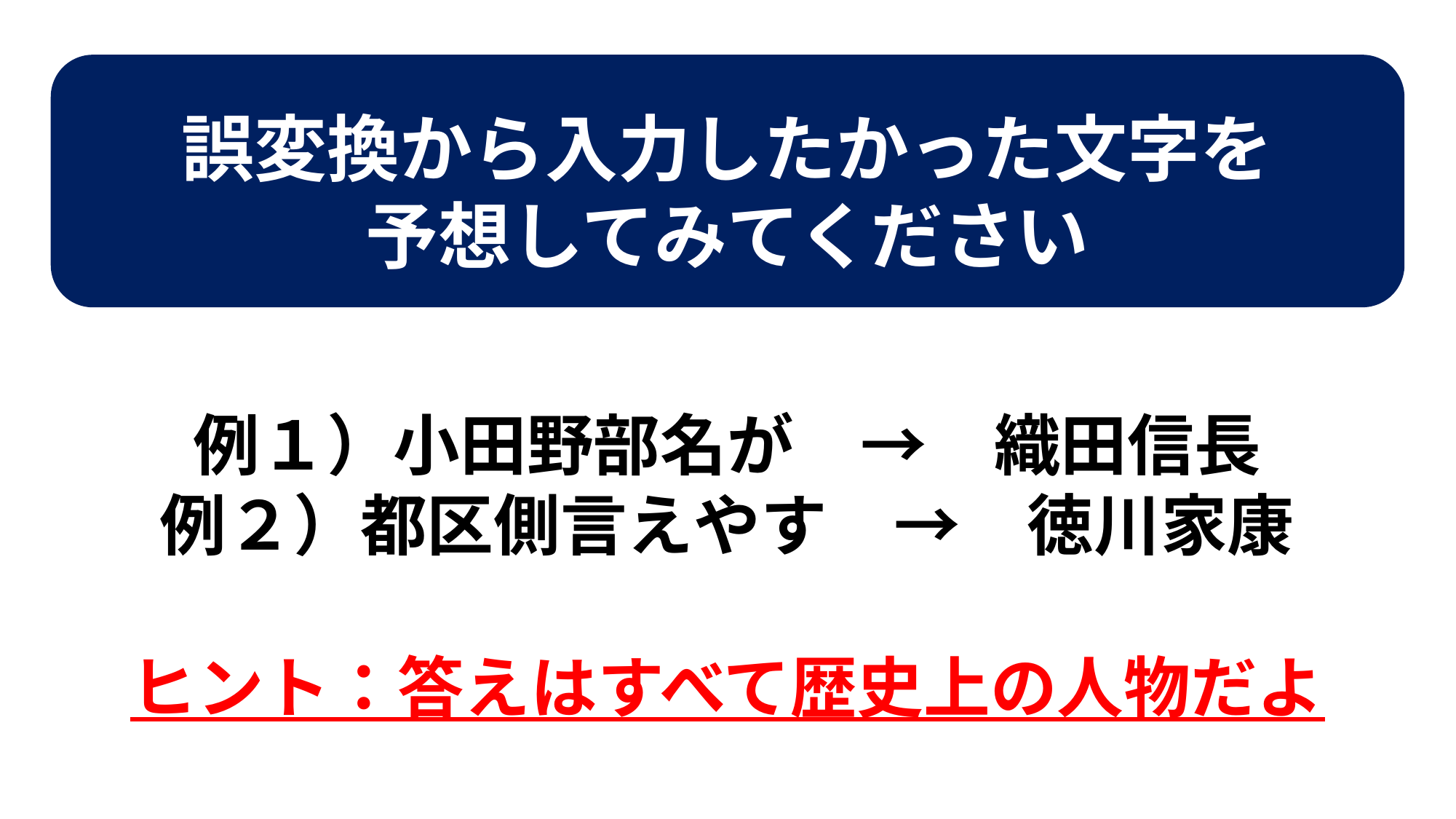

誤変換から入力したかった文字を
予想してみてください
例１）小田野部名が　→　織田信長
例２）都区側言えやす　→　徳川家康
ヒント：答えはすべて歴史上の人物だよ